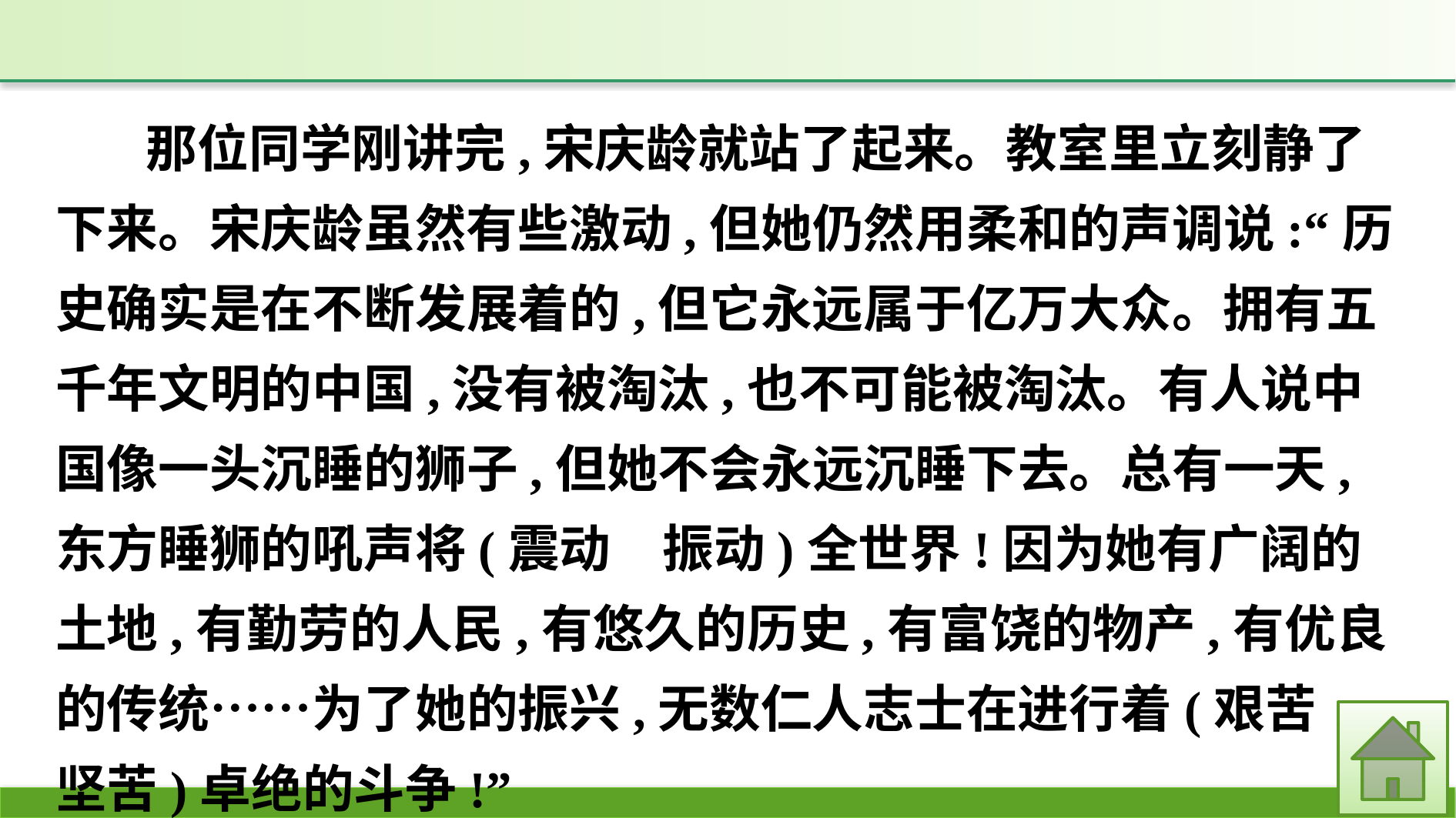

那位同学刚讲完,宋庆龄就站了起来。教室里立刻静了下来。宋庆龄虽然有些激动,但她仍然用柔和的声调说:“历史确实是在不断发展着的,但它永远属于亿万大众。拥有五千年文明的中国,没有被淘汰,也不可能被淘汰。有人说中国像一头沉睡的狮子,但她不会永远沉睡下去。总有一天,东方睡狮的吼声将(震动　振动)全世界!因为她有广阔的土地,有勤劳的人民,有悠久的历史,有富饶的物产,有优良的传统……为了她的振兴,无数仁人志士在进行着(艰苦　坚苦)卓绝的斗争!”